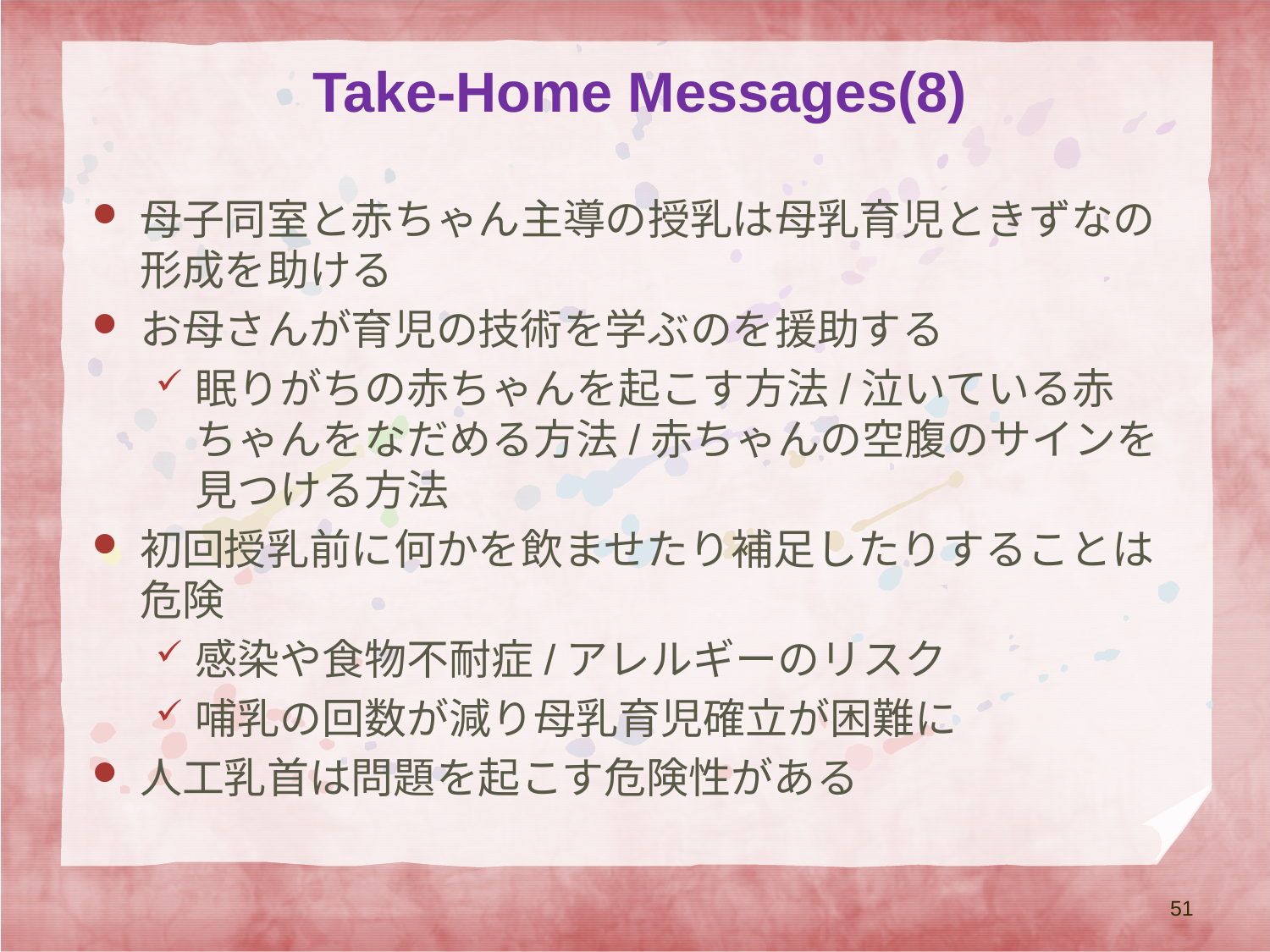

# Take-Home Messages(8)
母子同室と赤ちゃん主導の授乳は母乳育児ときずなの形成を助ける
お母さんが育児の技術を学ぶのを援助する
眠りがちの赤ちゃんを起こす方法/泣いている赤ちゃんをなだめる方法/赤ちゃんの空腹のサインを見つける方法
初回授乳前に何かを飲ませたり補足したりすることは危険
感染や食物不耐症/アレルギーのリスク
哺乳の回数が減り母乳育児確立が困難に
人工乳首は問題を起こす危険性がある
51